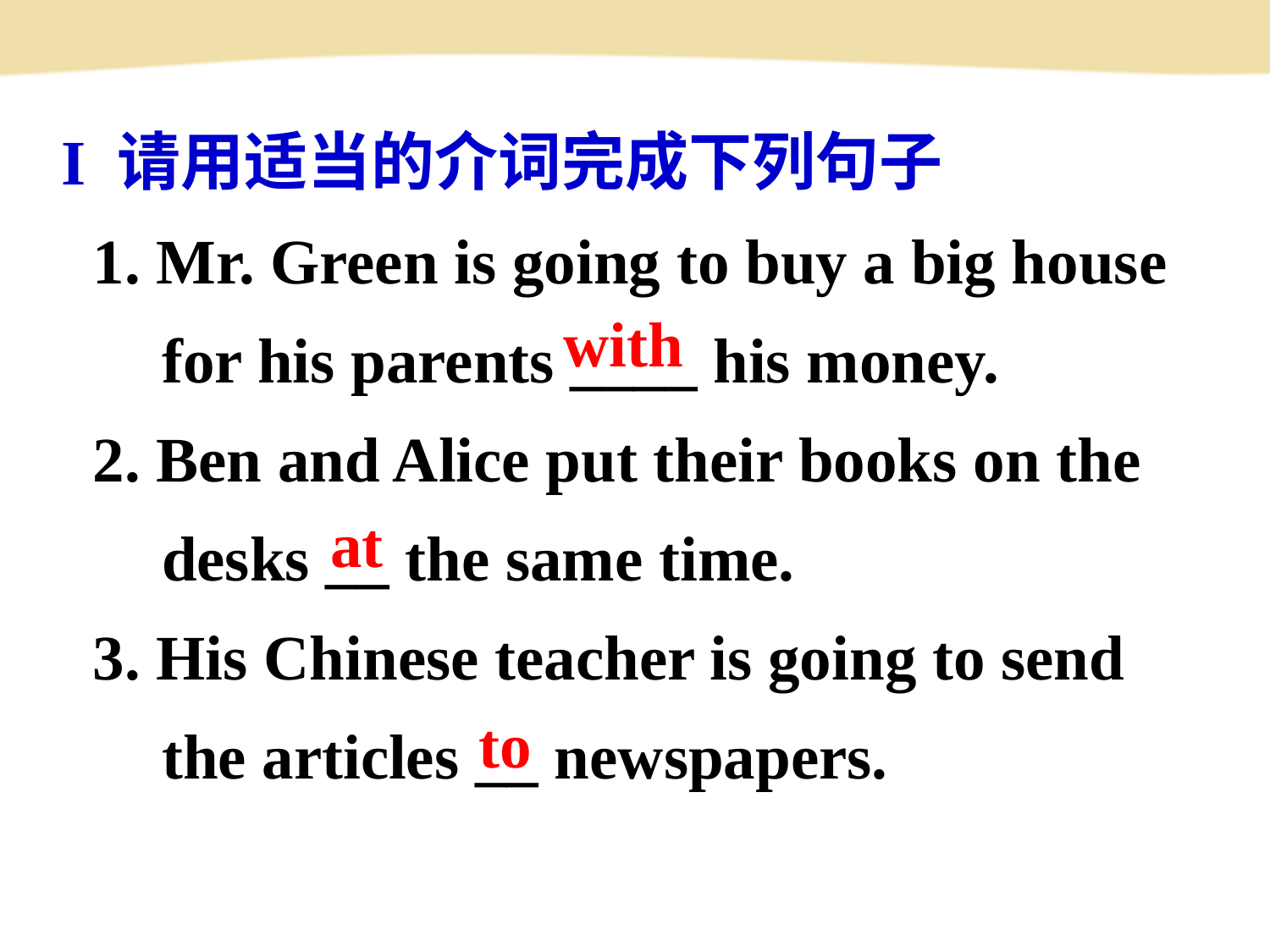

I 请用适当的介词完成下列句子
  1. Mr. Green is going to buy a big house for his parents ____ his money.
  2. Ben and Alice put their books on the desks __ the same time.
  3. His Chinese teacher is going to send the articles __ newspapers.
with
at
to